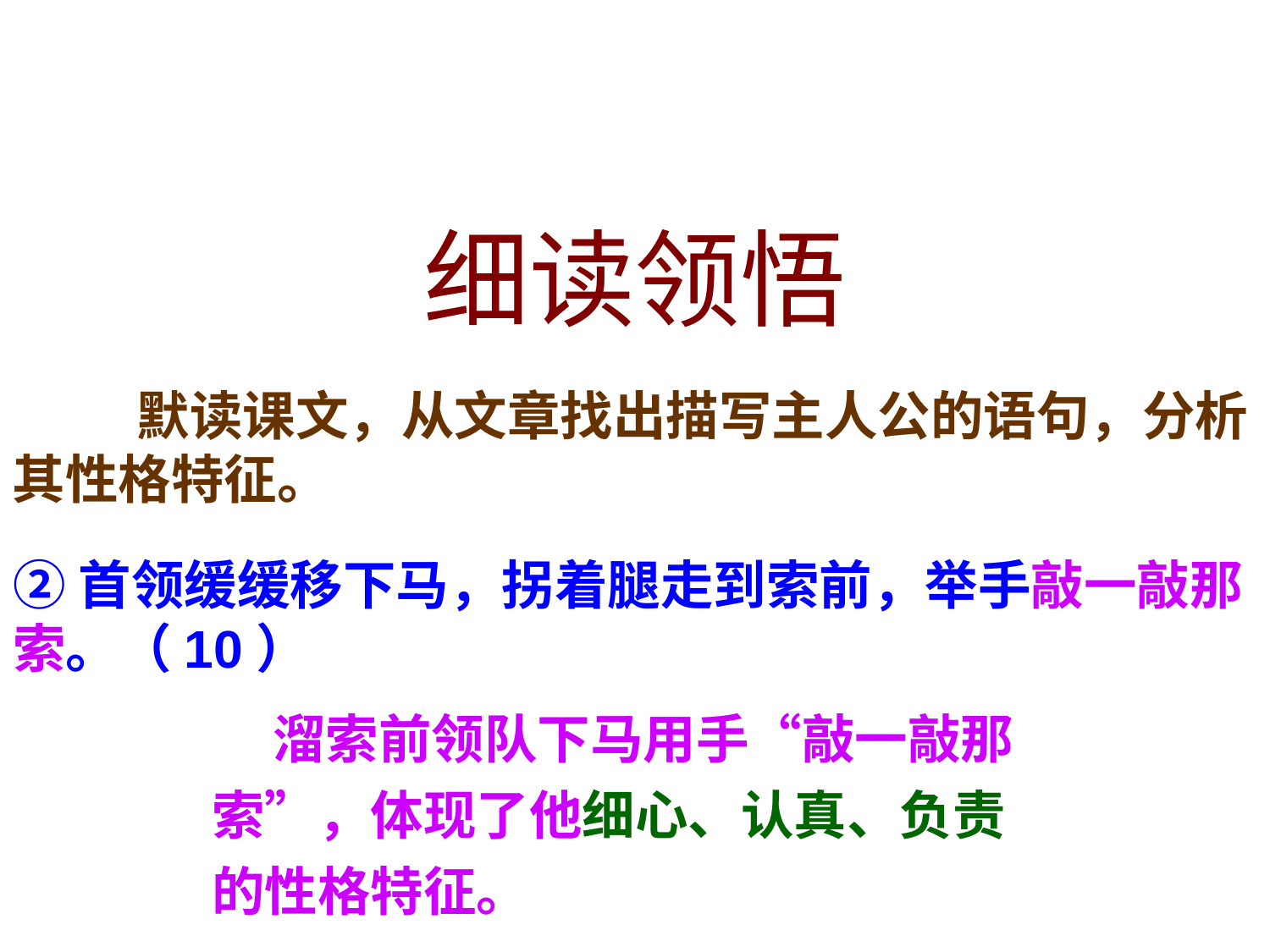

细读领悟
 默读课文，从文章找出描写主人公的语句，分析其性格特征。
②首领缓缓移下马，拐着腿走到索前，举手敲一敲那索。（10）
    溜索前领队下马用手“敲一敲那索”，体现了他细心、认真、负责的性格特征。